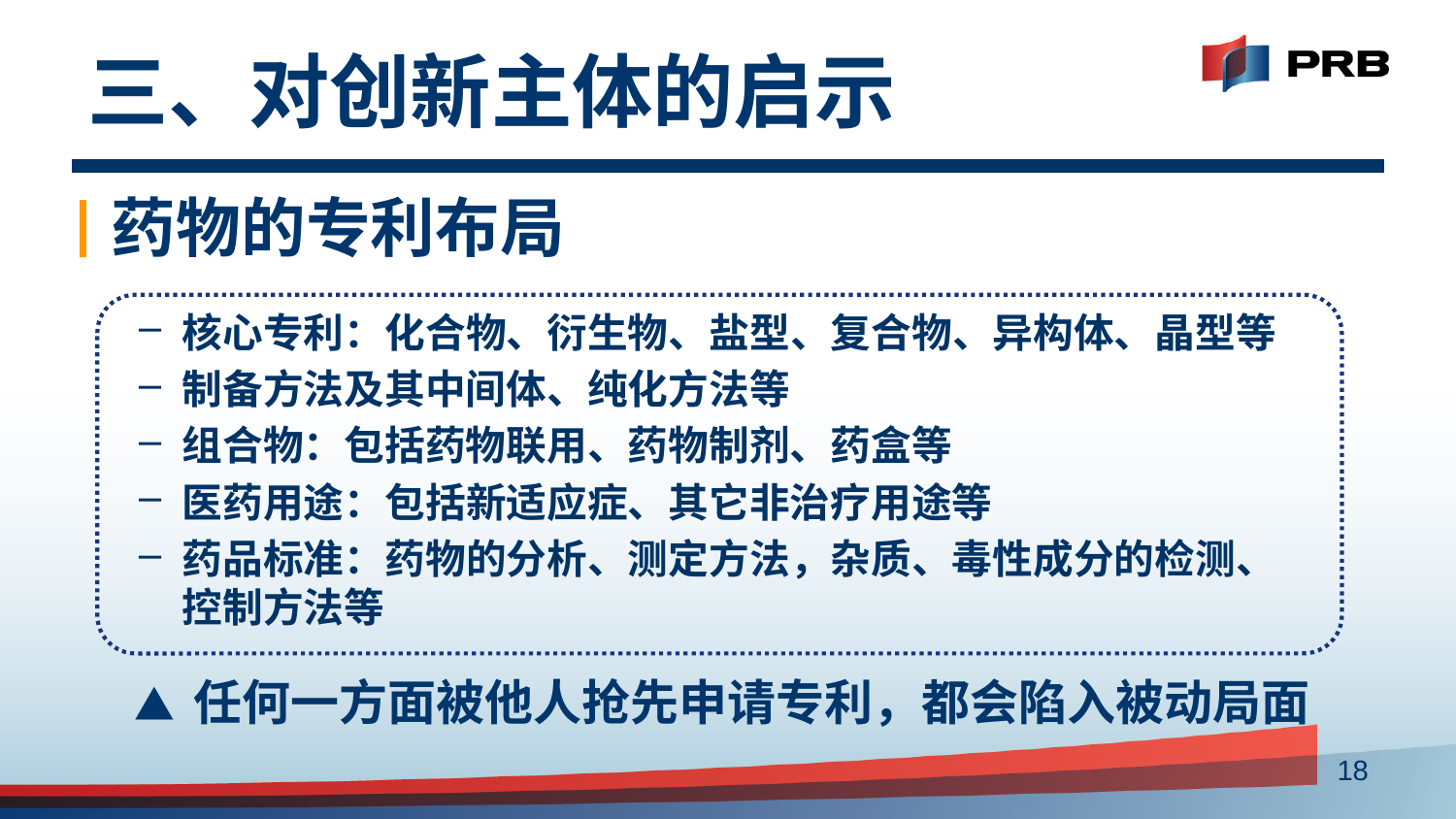

# 三、对创新主体的启示
药物的专利布局

核心专利：化合物、衍生物、盐型、复合物、异构体、晶型等
制备方法及其中间体、纯化方法等
组合物：包括药物联用、药物制剂、药盒等
医药用途：包括新适应症、其它非治疗用途等
药品标准：药物的分析、测定方法，杂质、毒性成分的检测、控制方法等
▲ 任何一方面被他人抢先申请专利，都会陷入被动局面
18